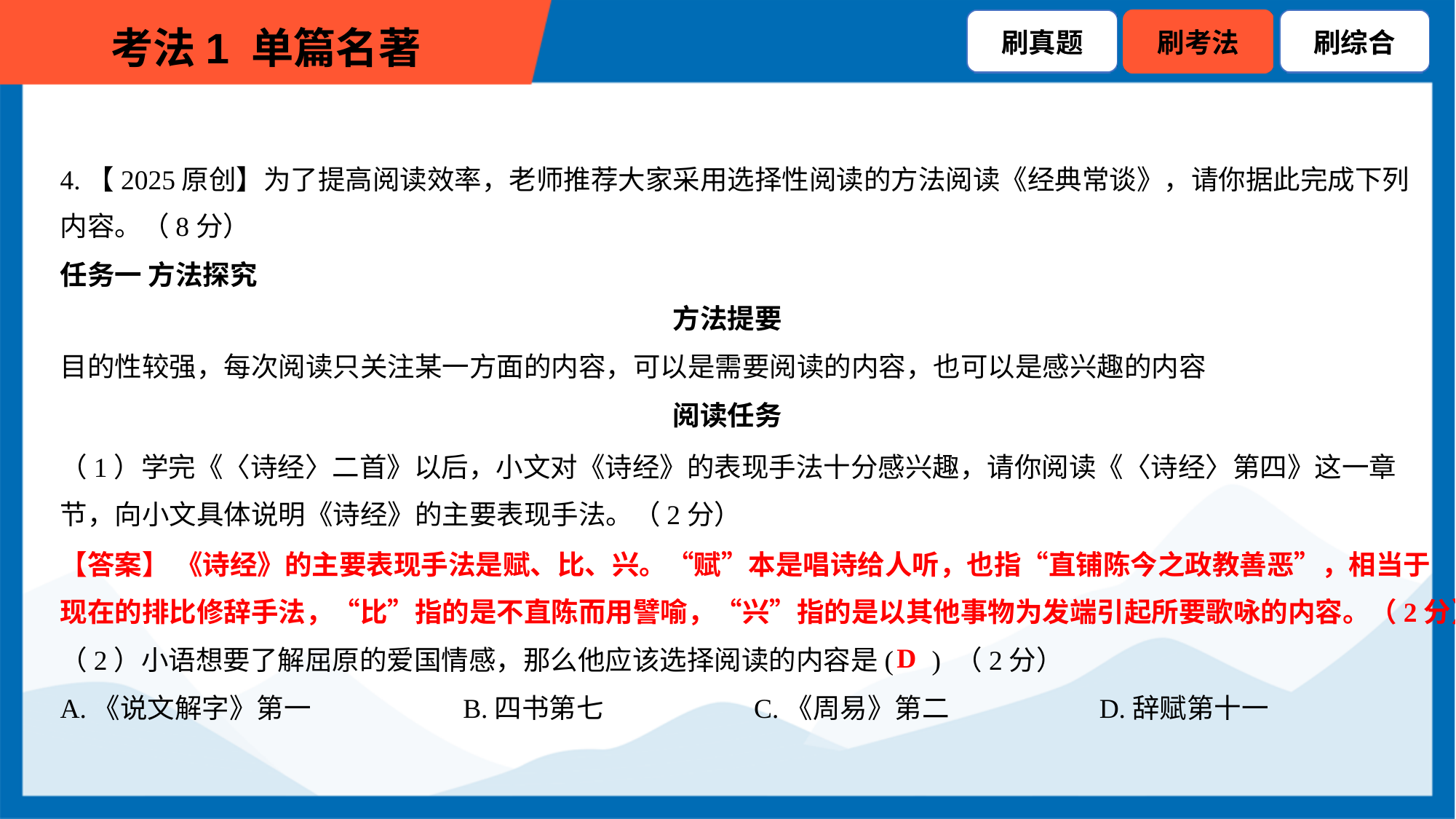

4.【2025原创】为了提高阅读效率，老师推荐大家采用选择性阅读的方法阅读《经典常谈》，请你据此完成下列
内容。（8分）
任务一 方法探究
方法提要
目的性较强，每次阅读只关注某一方面的内容，可以是需要阅读的内容，也可以是感兴趣的内容
阅读任务
（1）学完《〈诗经〉二首》以后，小文对《诗经》的表现手法十分感兴趣，请你阅读《〈诗经〉第四》这一章
节，向小文具体说明《诗经》的主要表现手法。（2分）
【答案】 《诗经》的主要表现手法是赋、比、兴。“赋”本是唱诗给人听，也指“直铺陈今之政教善恶”，相当于
现在的排比修辞手法，“比”指的是不直陈而用譬喻，“兴”指的是以其他事物为发端引起所要歌咏的内容。（2分）
D
（2）小语想要了解屈原的爱国情感，那么他应该选择阅读的内容是(     ) （2分）
A.《说文解字》第一	B.四书第七	C.《周易》第二	D.辞赋第十一